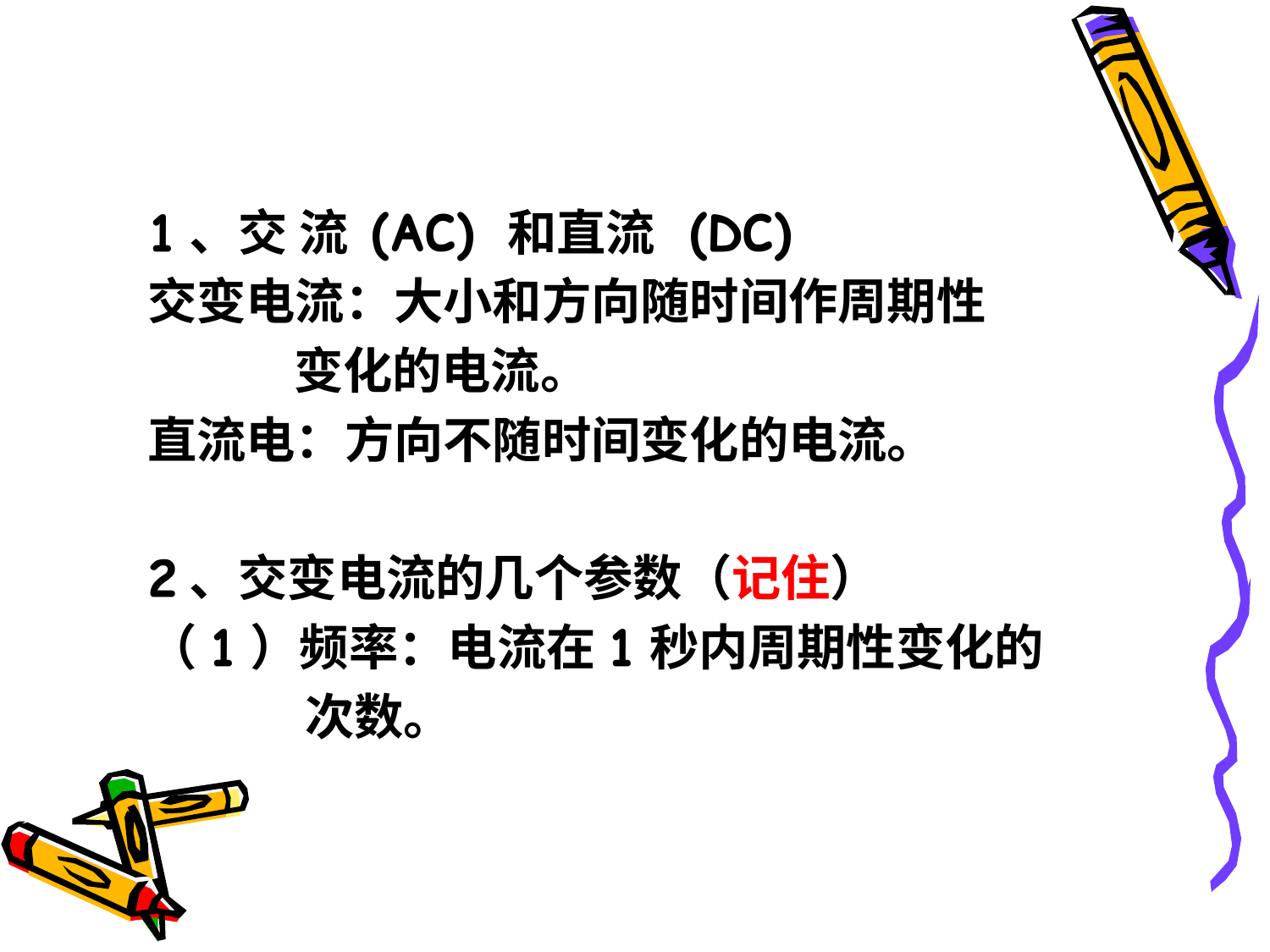

1、交 流 (AC) 和直流  (DC)
交变电流：大小和方向随时间作周期性
            变化的电流。
直流电：方向不随时间变化的电流。

2、交变电流的几个参数（记住）
（1）频率：电流在1秒内周期性变化的
             次数。